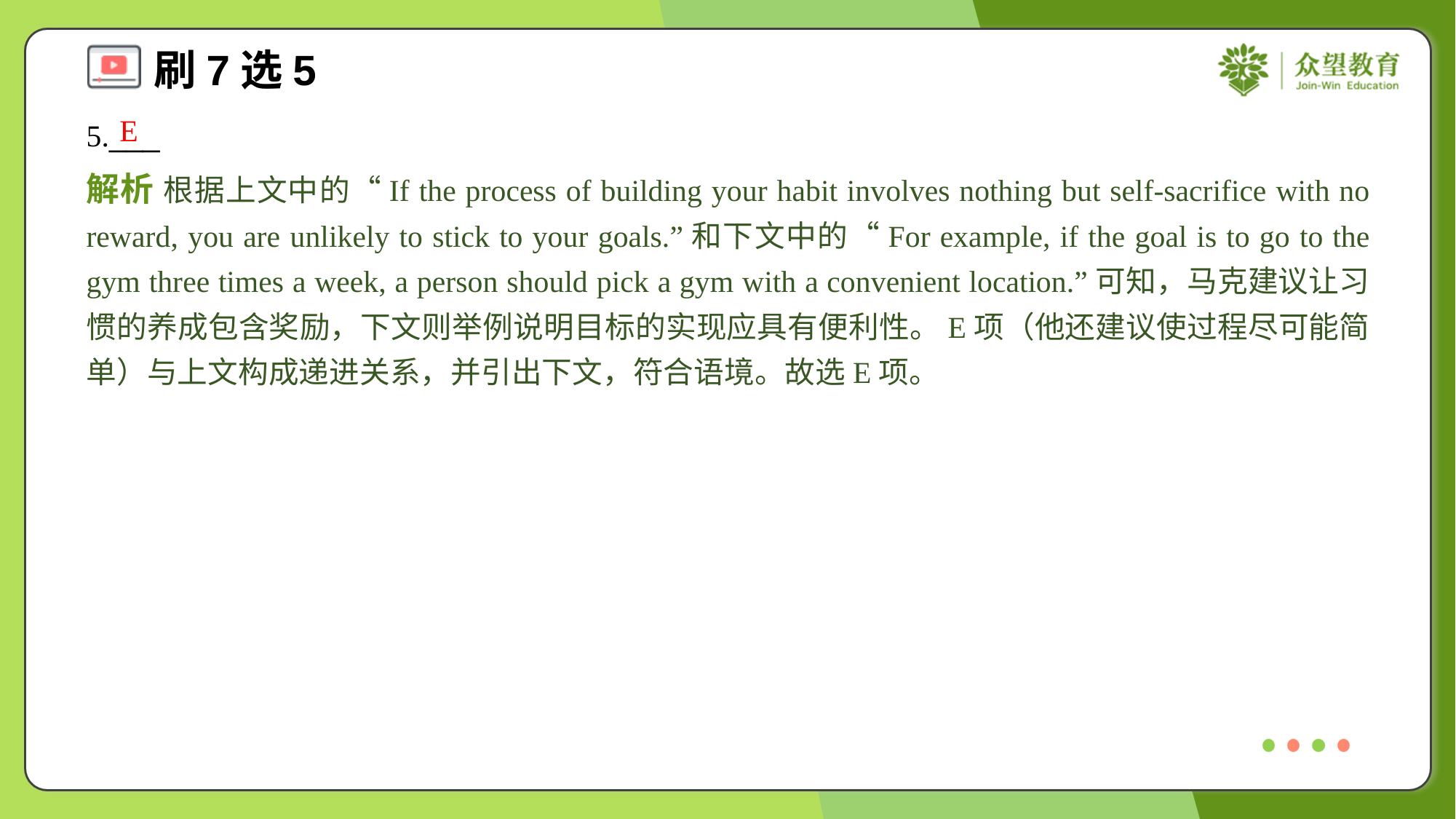

E
5.___
解析 根据上文中的“If the process of building your habit involves nothing but self-sacrifice with no reward, you are unlikely to stick to your goals.”和下文中的“For example, if the goal is to go to the gym three times a week, a person should pick a gym with a convenient location.”可知，马克建议让习惯的养成包含奖励，下文则举例说明目标的实现应具有便利性。E项（他还建议使过程尽可能简单）与上文构成递进关系，并引出下文，符合语境。故选E项。